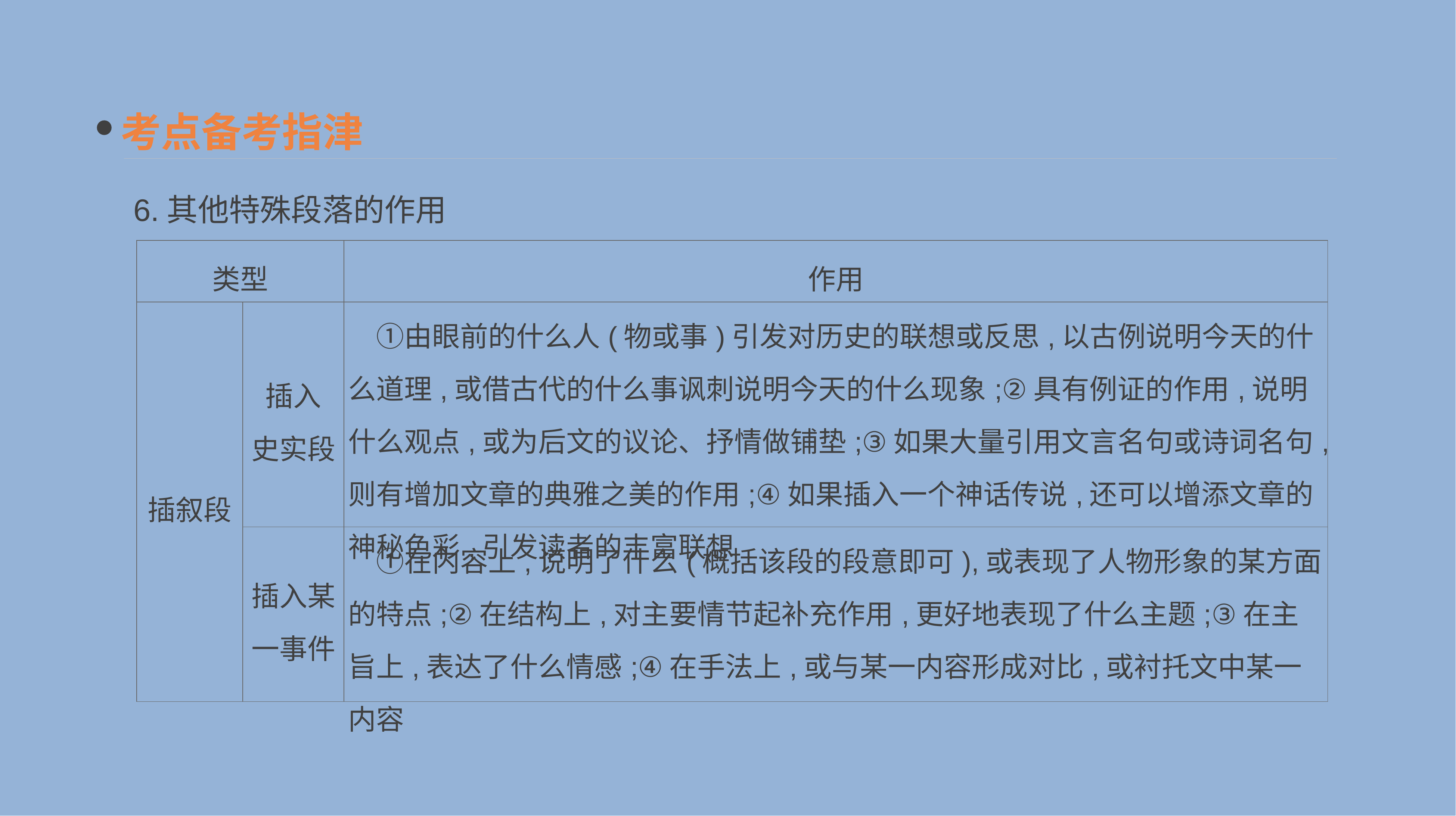

考点备考指津

6.其他特殊段落的作用
| 类型 |  | 作用 |
| --- | --- | --- |
| 插叙段 | 插入 史实段 | ①由眼前的什么人(物或事)引发对历史的联想或反思,以古例说明今天的什么道理,或借古代的什么事讽刺说明今天的什么现象;②具有例证的作用,说明什么观点,或为后文的议论、抒情做铺垫;③如果大量引用文言名句或诗词名句,则有增加文章的典雅之美的作用;④如果插入一个神话传说,还可以增添文章的神秘色彩,引发读者的丰富联想 |
|  | 插入某 一事件 | ①在内容上,说明了什么(概括该段的段意即可),或表现了人物形象的某方面的特点;②在结构上,对主要情节起补充作用,更好地表现了什么主题;③在主旨上,表达了什么情感;④在手法上,或与某一内容形成对比,或衬托文中某一内容 |